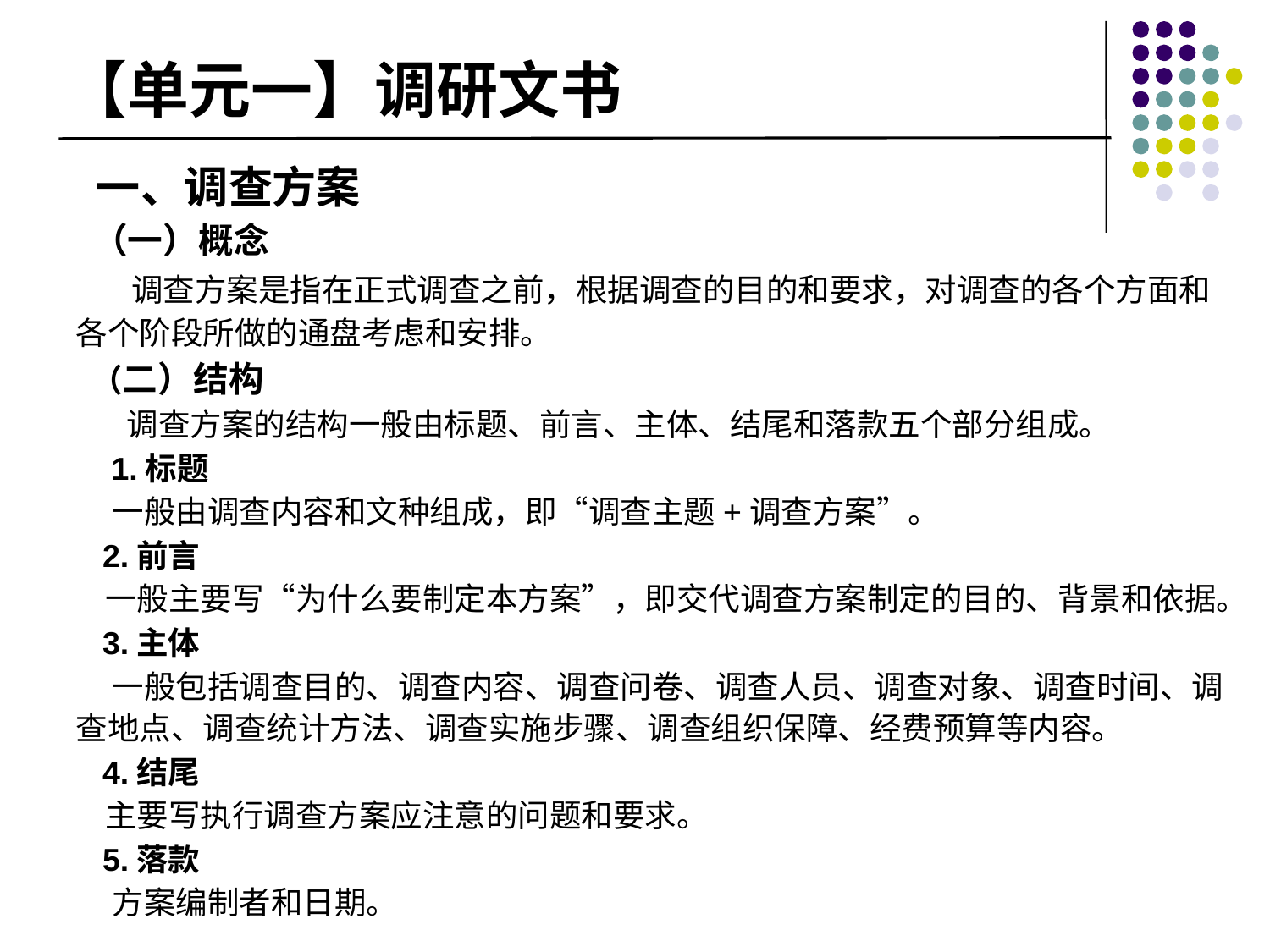

# 【单元一】调研文书
 一、调查方案
 （一）概念
      调查方案是指在正式调查之前，根据调查的目的和要求，对调查的各个方面和各个阶段所做的通盘考虑和安排。
 （二）结构
      调查方案的结构一般由标题、前言、主体、结尾和落款五个部分组成。
    1.标题
    一般由调查内容和文种组成，即“调查主题+调查方案”。
   2.前言
   一般主要写“为什么要制定本方案”，即交代调查方案制定的目的、背景和依据。
   3.主体
    一般包括调查目的、调查内容、调查问卷、调查人员、调查对象、调查时间、调查地点、调查统计方法、调查实施步骤、调查组织保障、经费预算等内容。
   4.结尾
   主要写执行调查方案应注意的问题和要求。
   5.落款
    方案编制者和日期。